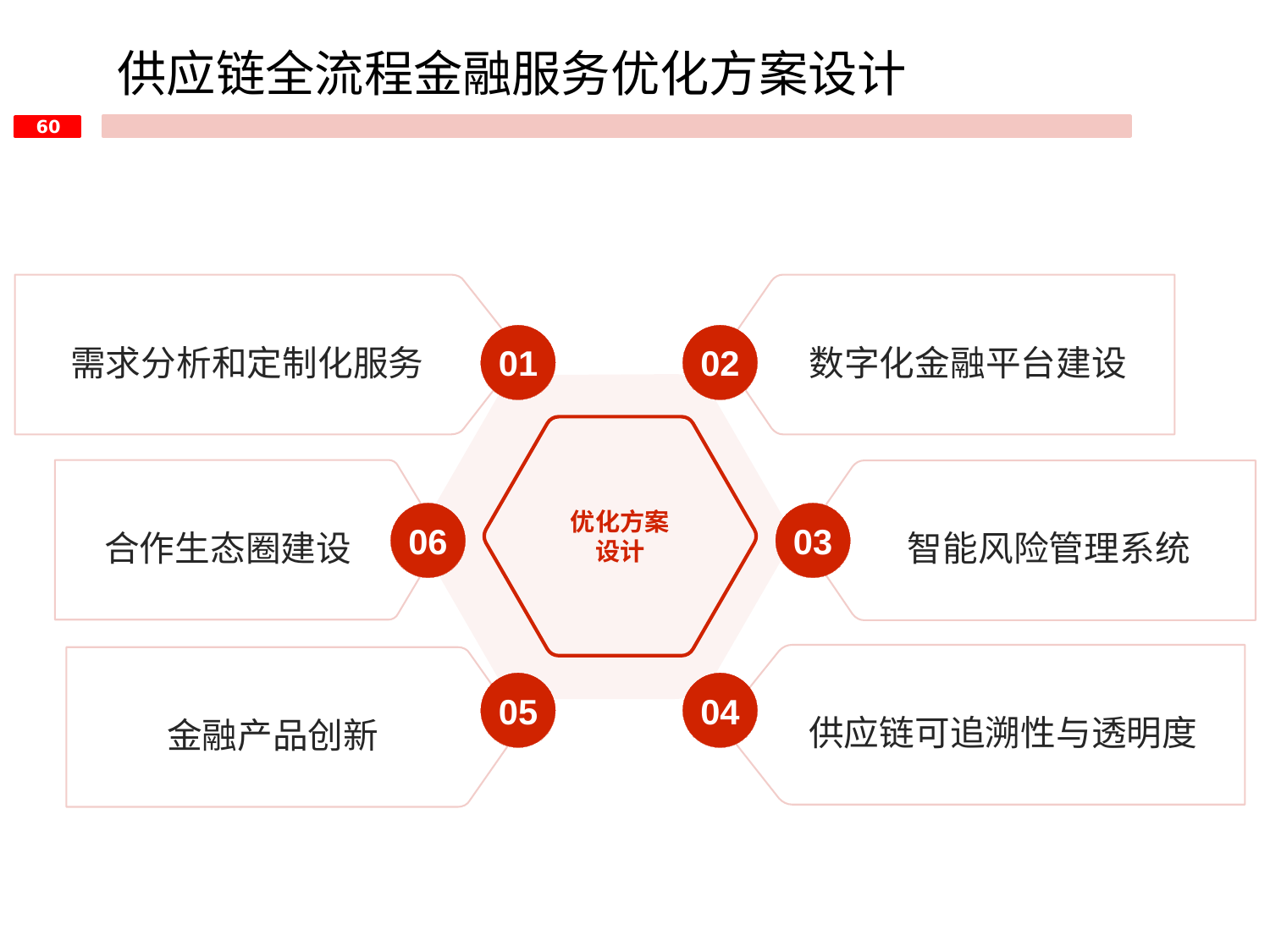

供应链全流程金融服务优化方案设计
60
需求分析和定制化服务
数字化金融平台建设
01
02

优化方案设计
合作生态圈建设
智能风险管理系统
06
03
供应链可追溯性与透明度
金融产品创新
05
04